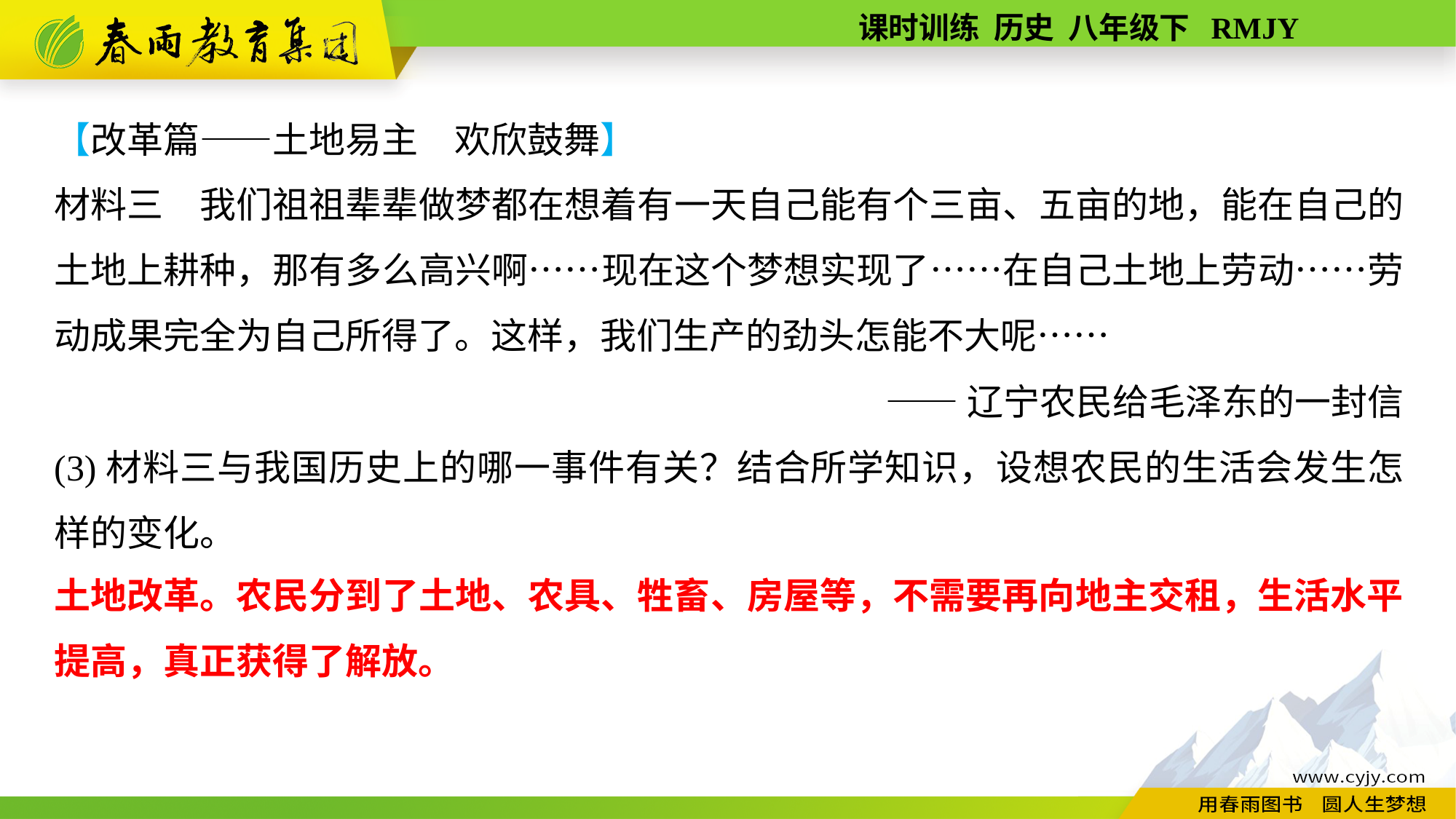

【改革篇——土地易主　欢欣鼓舞】
材料三　我们祖祖辈辈做梦都在想着有一天自己能有个三亩、五亩的地，能在自己的土地上耕种，那有多么高兴啊……现在这个梦想实现了……在自己土地上劳动……劳动成果完全为自己所得了。这样，我们生产的劲头怎能不大呢……
——辽宁农民给毛泽东的一封信
(3)材料三与我国历史上的哪一事件有关？结合所学知识，设想农民的生活会发生怎样的变化。
土地改革。农民分到了土地、农具、牲畜、房屋等，不需要再向地主交租，生活水平提高，真正获得了解放。